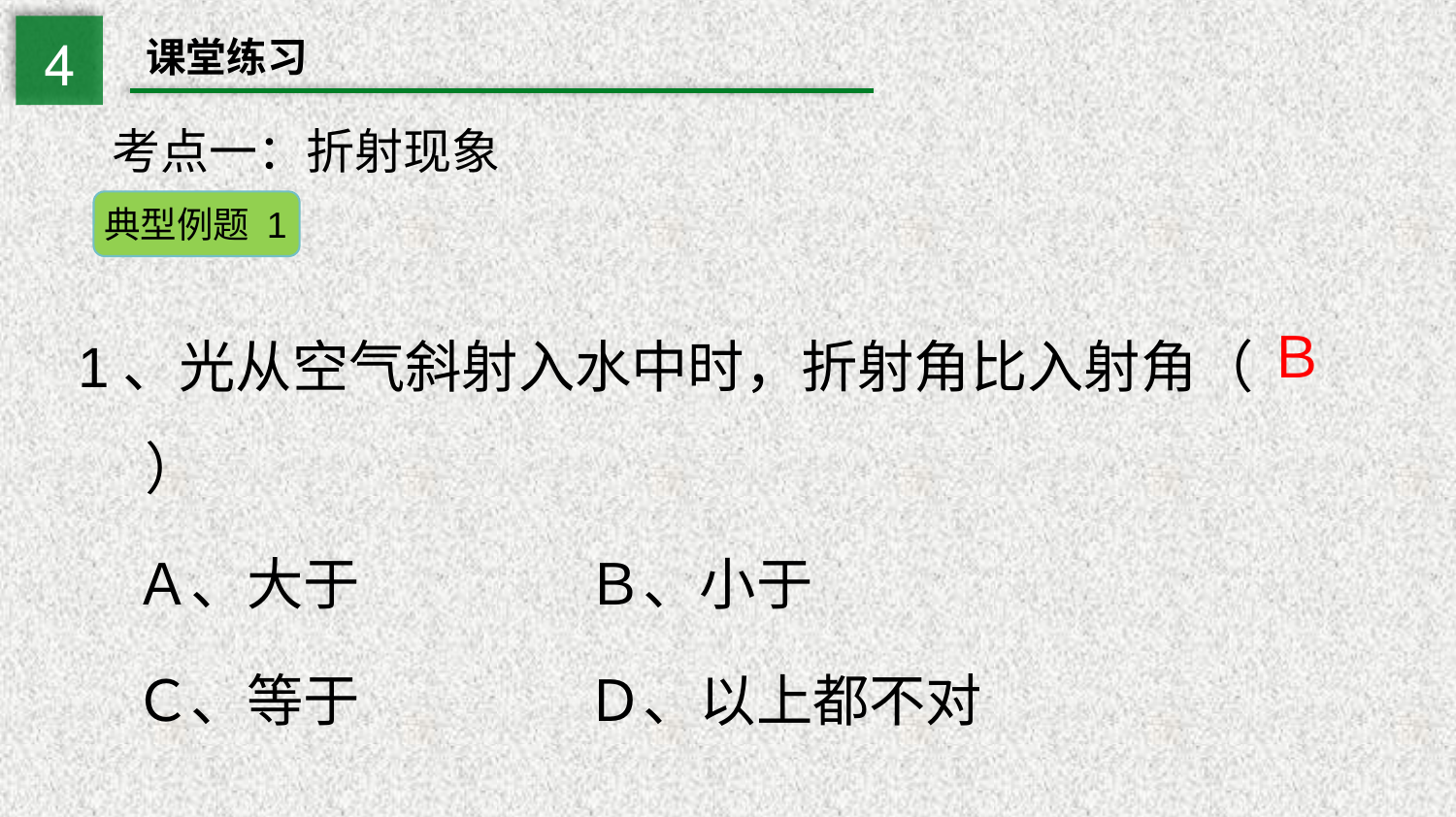

4
课堂练习
考点一：折射现象
典型例题 1
1、光从空气斜射入水中时，折射角比入射角（    ）
　Ａ、大于　　　　Ｂ、小于
　Ｃ、等于　　　　Ｄ、以上都不对
Ｂ